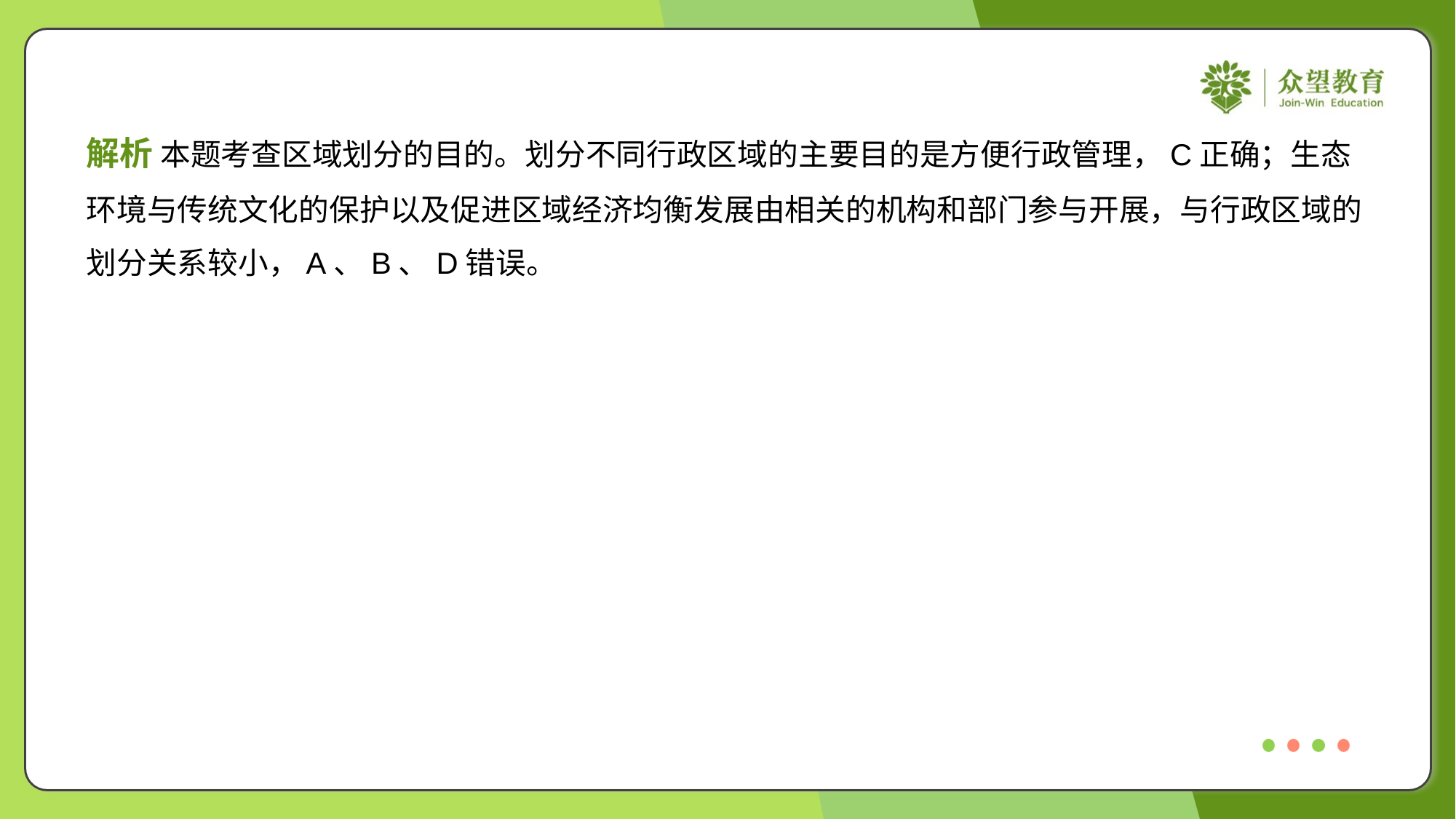

解析 本题考查区域划分的目的。划分不同行政区域的主要目的是方便行政管理，C正确；生态
环境与传统文化的保护以及促进区域经济均衡发展由相关的机构和部门参与开展，与行政区域的
划分关系较小，A、B、D错误。